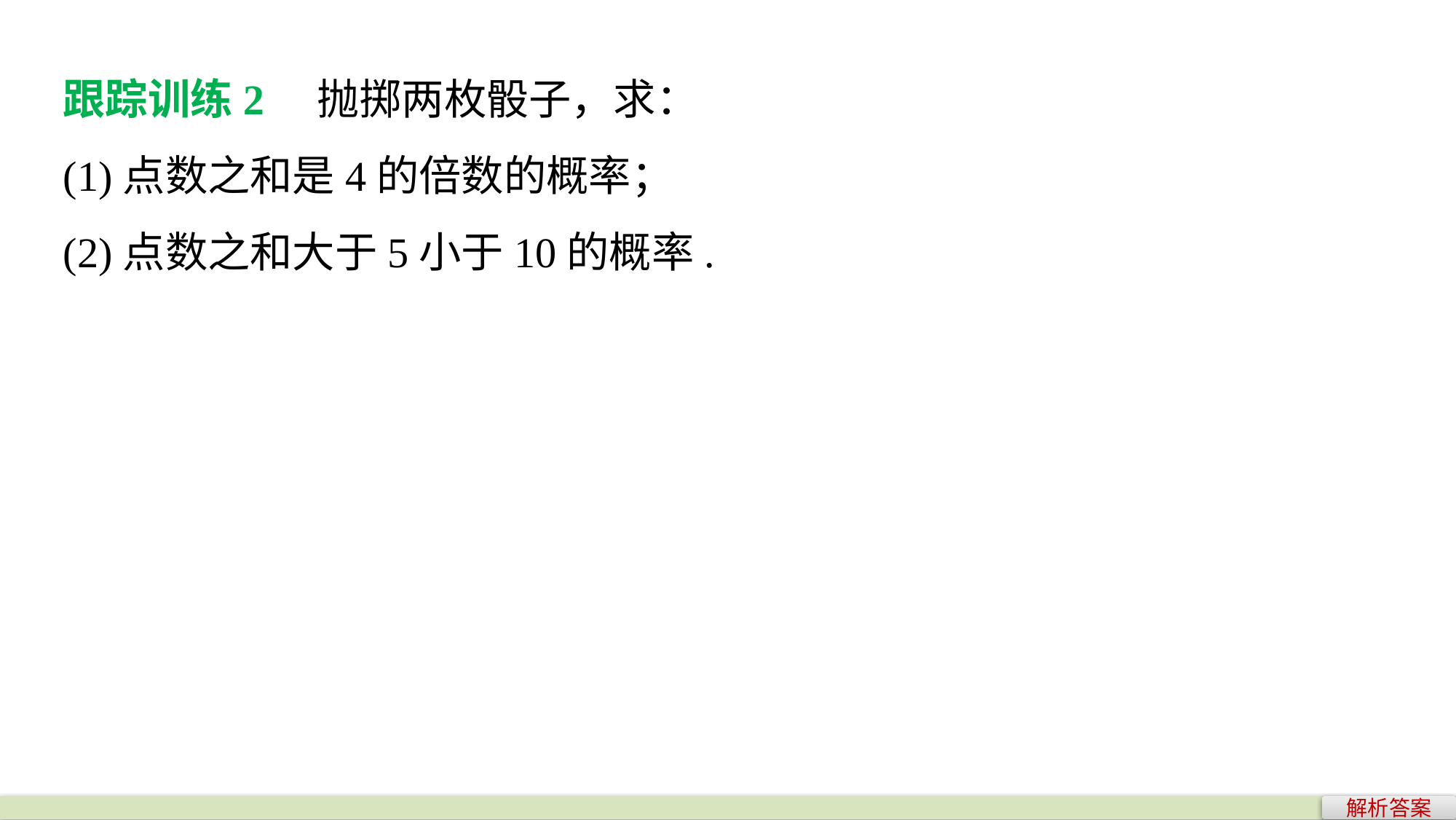

跟踪训练2　抛掷两枚骰子，求：
(1)点数之和是4的倍数的概率；
(2)点数之和大于5小于10的概率.
解析答案